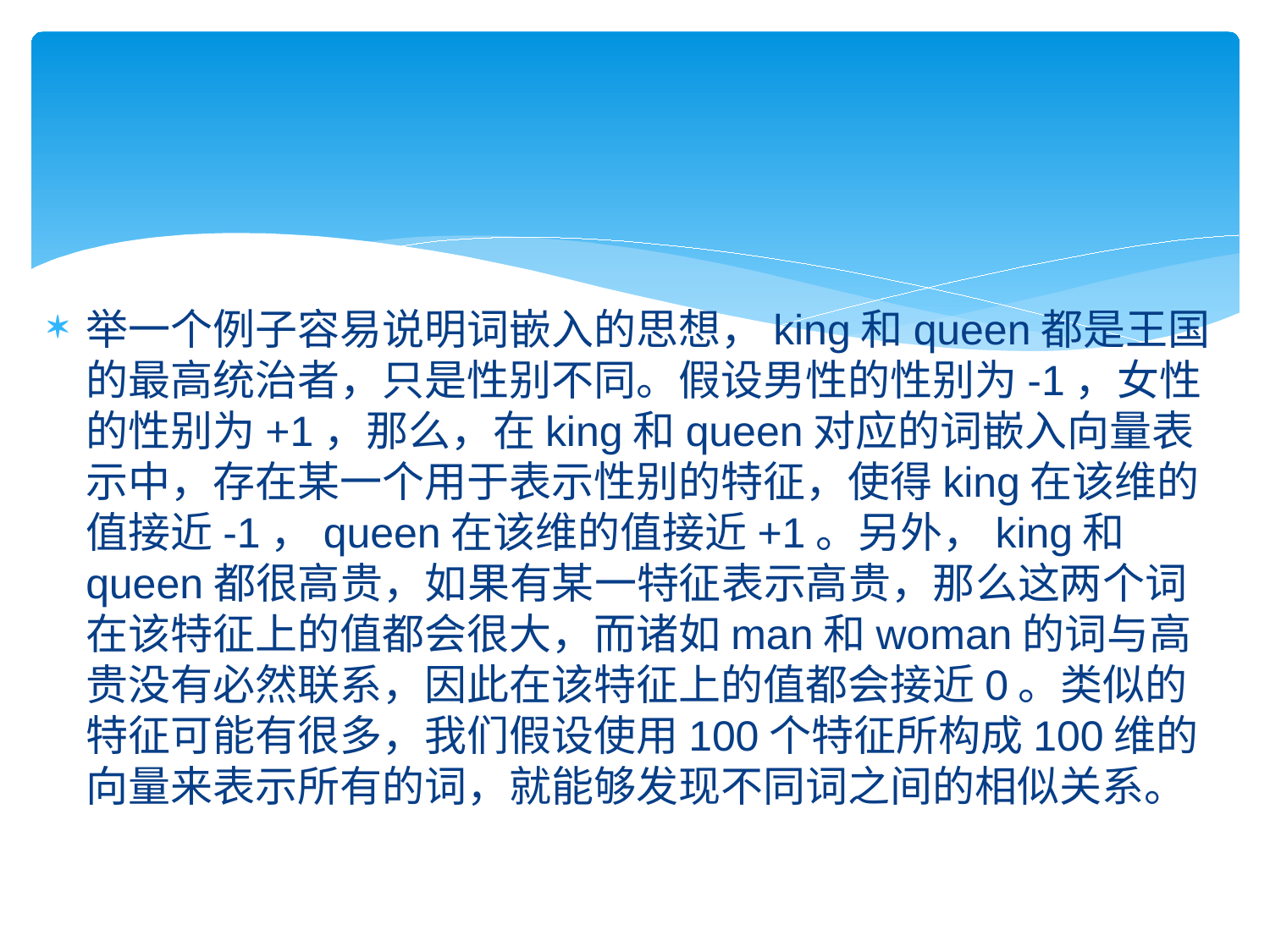

举一个例子容易说明词嵌入的思想，king和queen都是王国的最高统治者，只是性别不同。假设男性的性别为-1，女性的性别为+1，那么，在king和queen对应的词嵌入向量表示中，存在某一个用于表示性别的特征，使得king在该维的值接近-1，queen在该维的值接近+1。另外，king和queen都很高贵，如果有某一特征表示高贵，那么这两个词在该特征上的值都会很大，而诸如man和woman的词与高贵没有必然联系，因此在该特征上的值都会接近0。类似的特征可能有很多，我们假设使用100个特征所构成100维的向量来表示所有的词，就能够发现不同词之间的相似关系。